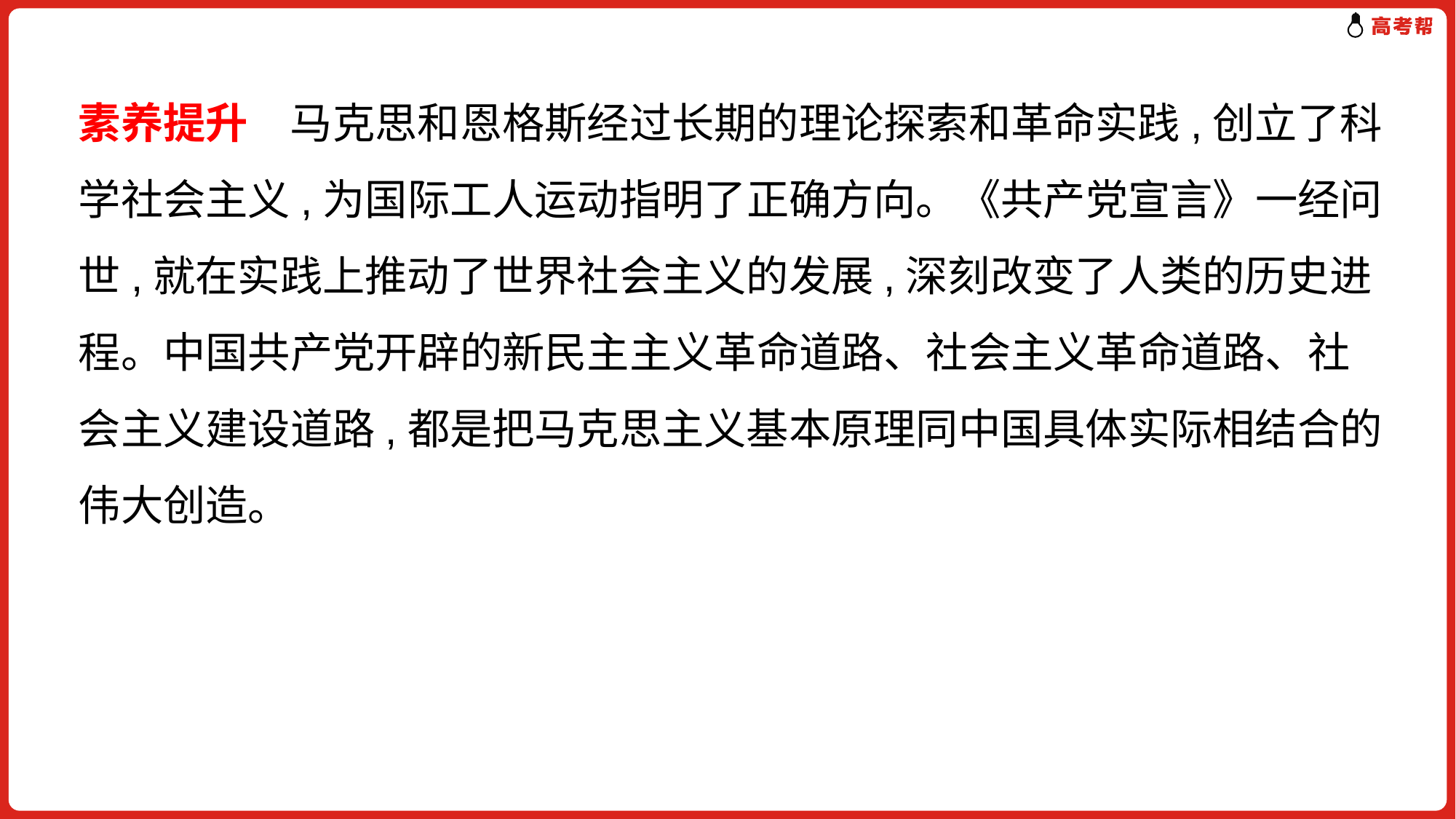

素养提升　马克思和恩格斯经过长期的理论探索和革命实践,创立了科学社会主义,为国际工人运动指明了正确方向。《共产党宣言》一经问世,就在实践上推动了世界社会主义的发展,深刻改变了人类的历史进程。中国共产党开辟的新民主主义革命道路、社会主义革命道路、社会主义建设道路,都是把马克思主义基本原理同中国具体实际相结合的伟大创造。